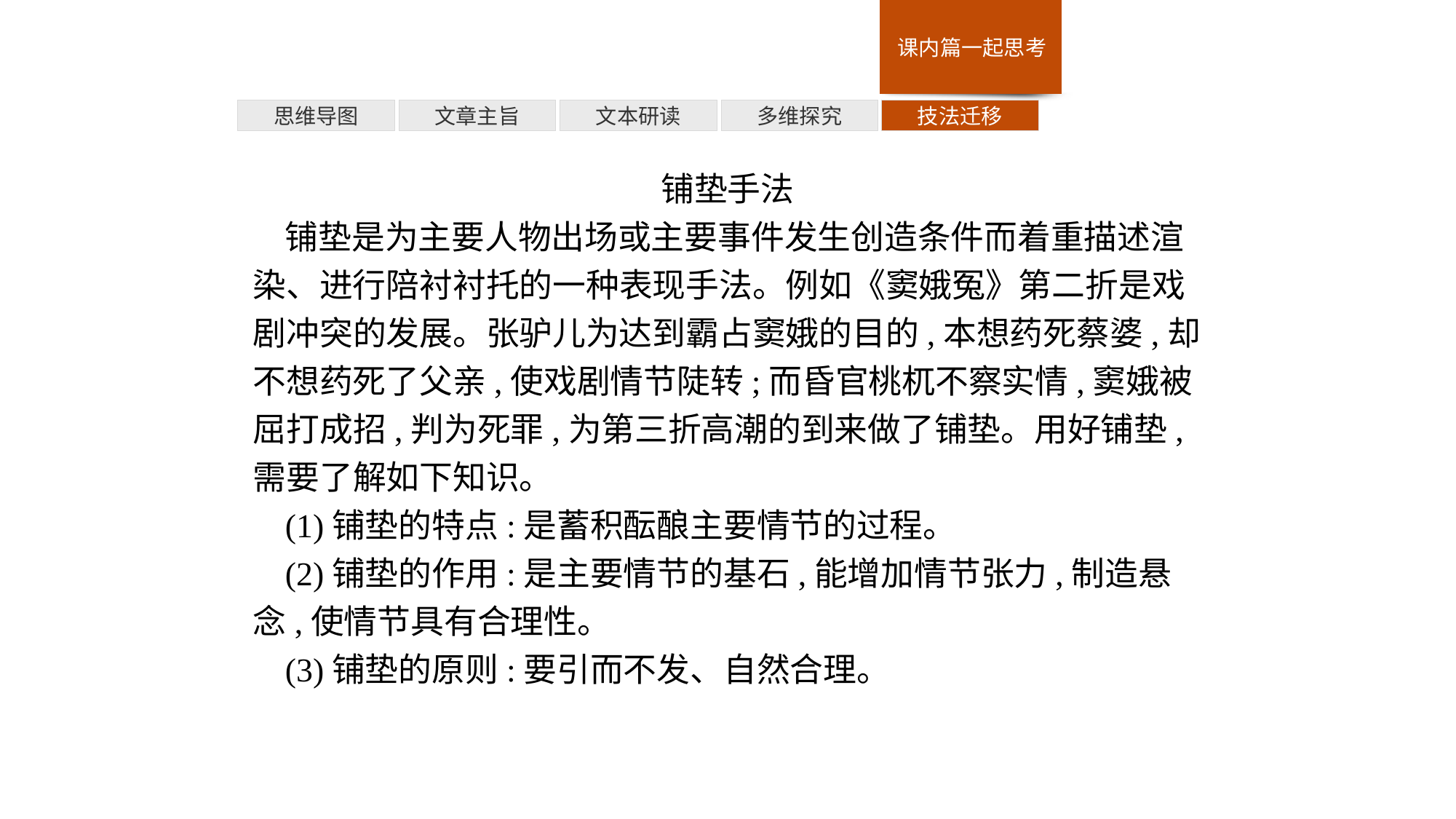

多维探究
思维导图
文章主旨
文本研读
技法迁移
铺垫手法
铺垫是为主要人物出场或主要事件发生创造条件而着重描述渲染、进行陪衬衬托的一种表现手法。例如《窦娥冤》第二折是戏剧冲突的发展。张驴儿为达到霸占窦娥的目的,本想药死蔡婆,却不想药死了父亲,使戏剧情节陡转;而昏官桃杌不察实情,窦娥被屈打成招,判为死罪,为第三折高潮的到来做了铺垫。用好铺垫,需要了解如下知识。
(1)铺垫的特点:是蓄积酝酿主要情节的过程。
(2)铺垫的作用:是主要情节的基石,能增加情节张力,制造悬念,使情节具有合理性。
(3)铺垫的原则:要引而不发、自然合理。